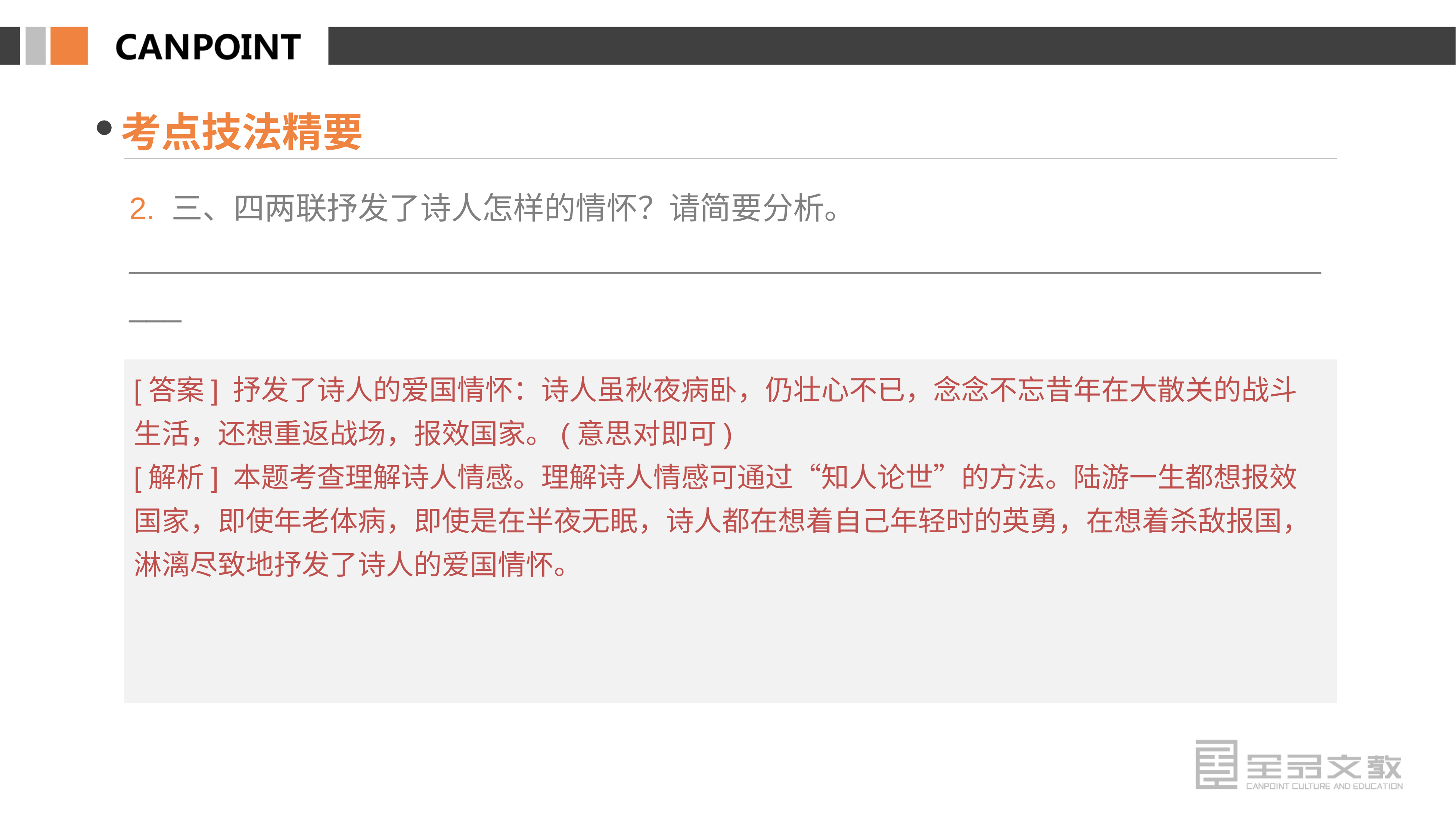

考点技法精要

2. 三、四两联抒发了诗人怎样的情怀？请简要分析。
________________________________________________________________________
________________________________________________________________________
[答案] 抒发了诗人的爱国情怀：诗人虽秋夜病卧，仍壮心不已，念念不忘昔年在大散关的战斗生活，还想重返战场，报效国家。(意思对即可)
[解析] 本题考查理解诗人情感。理解诗人情感可通过“知人论世”的方法。陆游一生都想报效国家，即使年老体病，即使是在半夜无眠，诗人都在想着自己年轻时的英勇，在想着杀敌报国，淋漓尽致地抒发了诗人的爱国情怀。